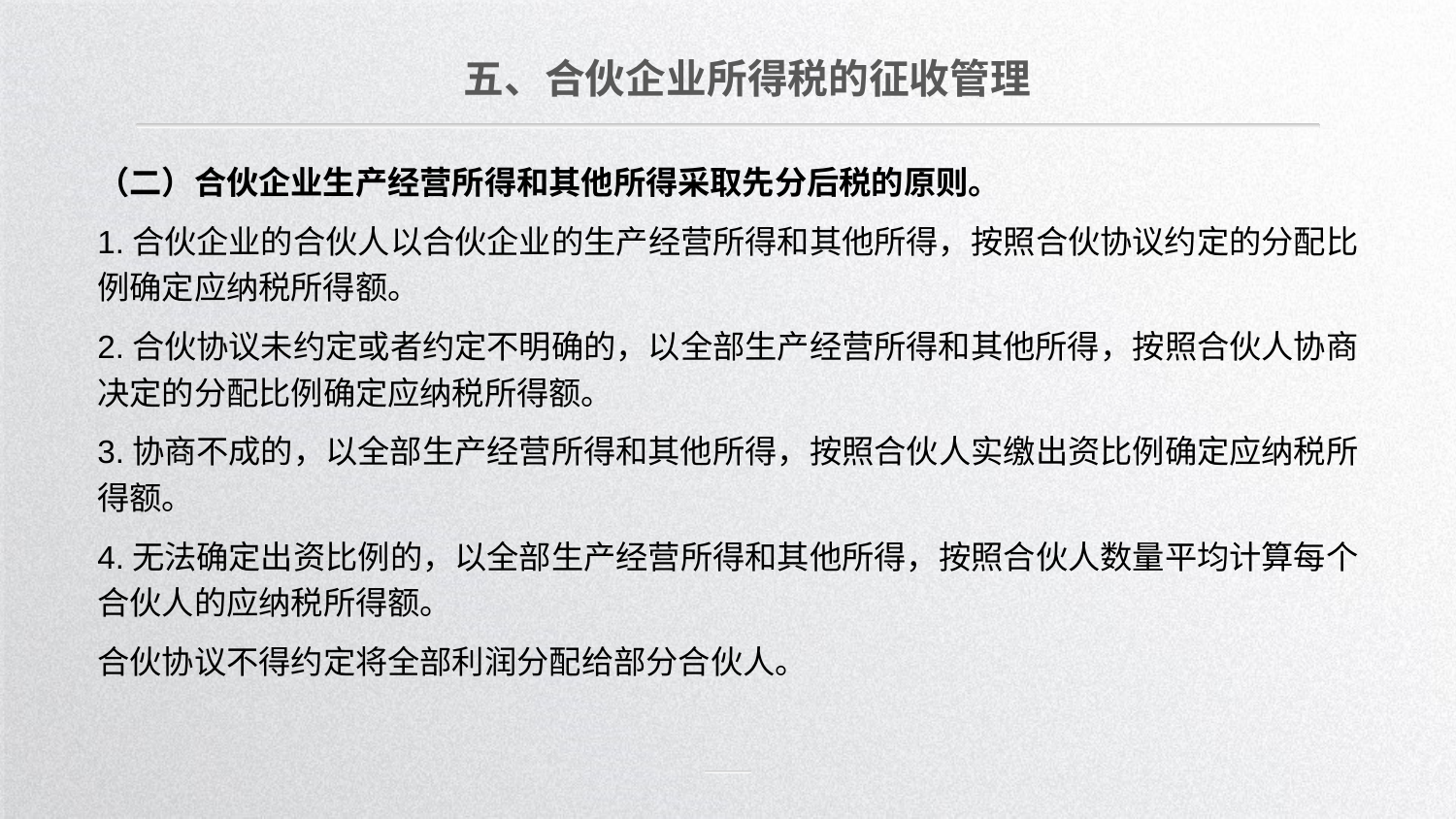

五、合伙企业所得税的征收管理
（二）合伙企业生产经营所得和其他所得采取先分后税的原则。
1.合伙企业的合伙人以合伙企业的生产经营所得和其他所得，按照合伙协议约定的分配比例确定应纳税所得额。
2.合伙协议未约定或者约定不明确的，以全部生产经营所得和其他所得，按照合伙人协商决定的分配比例确定应纳税所得额。
3.协商不成的，以全部生产经营所得和其他所得，按照合伙人实缴出资比例确定应纳税所得额。
4.无法确定出资比例的，以全部生产经营所得和其他所得，按照合伙人数量平均计算每个合伙人的应纳税所得额。
合伙协议不得约定将全部利润分配给部分合伙人。